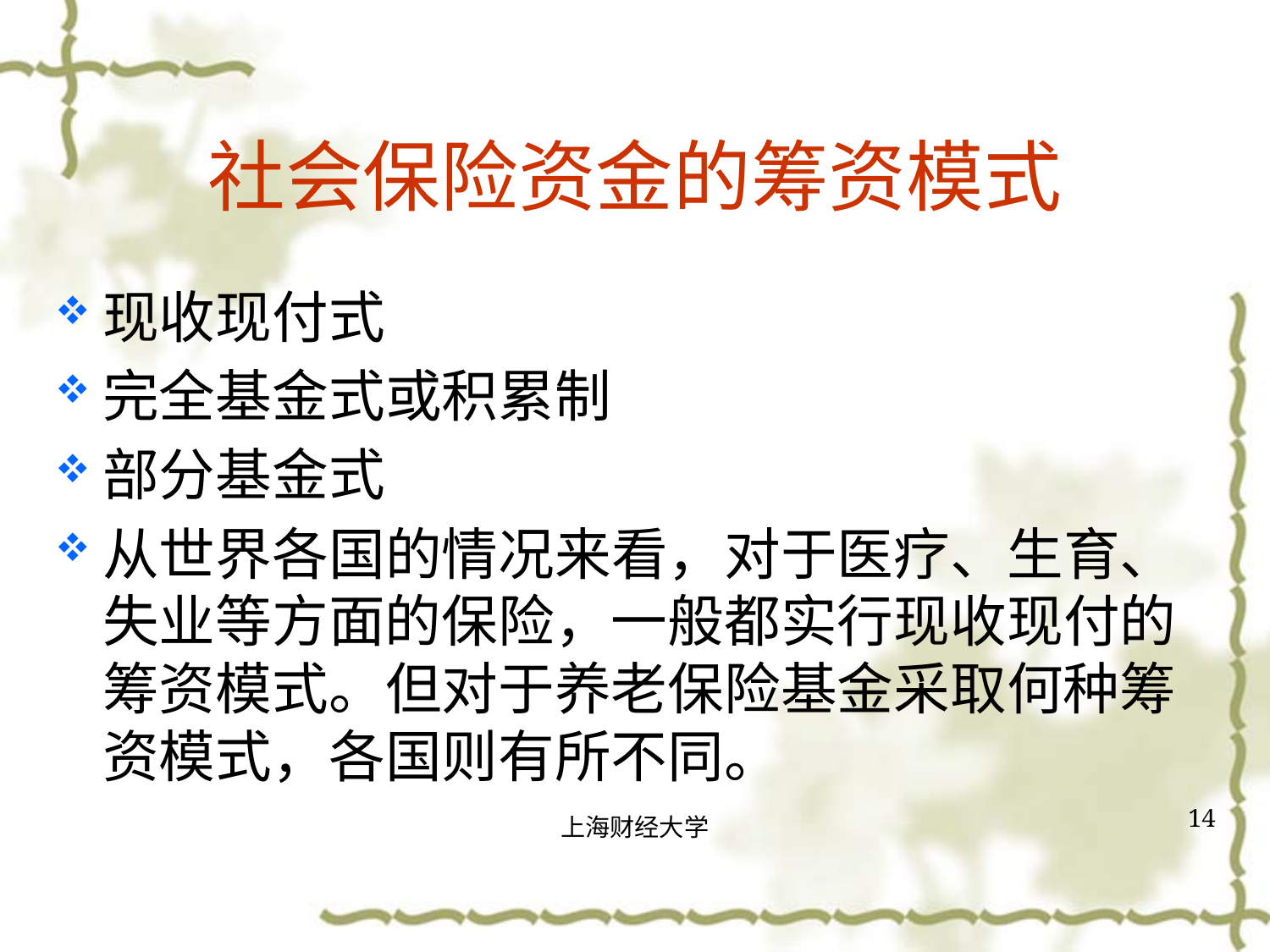

# 社会保险资金的筹资模式
现收现付式
完全基金式或积累制
部分基金式
从世界各国的情况来看，对于医疗、生育、失业等方面的保险，一般都实行现收现付的筹资模式。但对于养老保险基金采取何种筹资模式，各国则有所不同。
14
上海财经大学